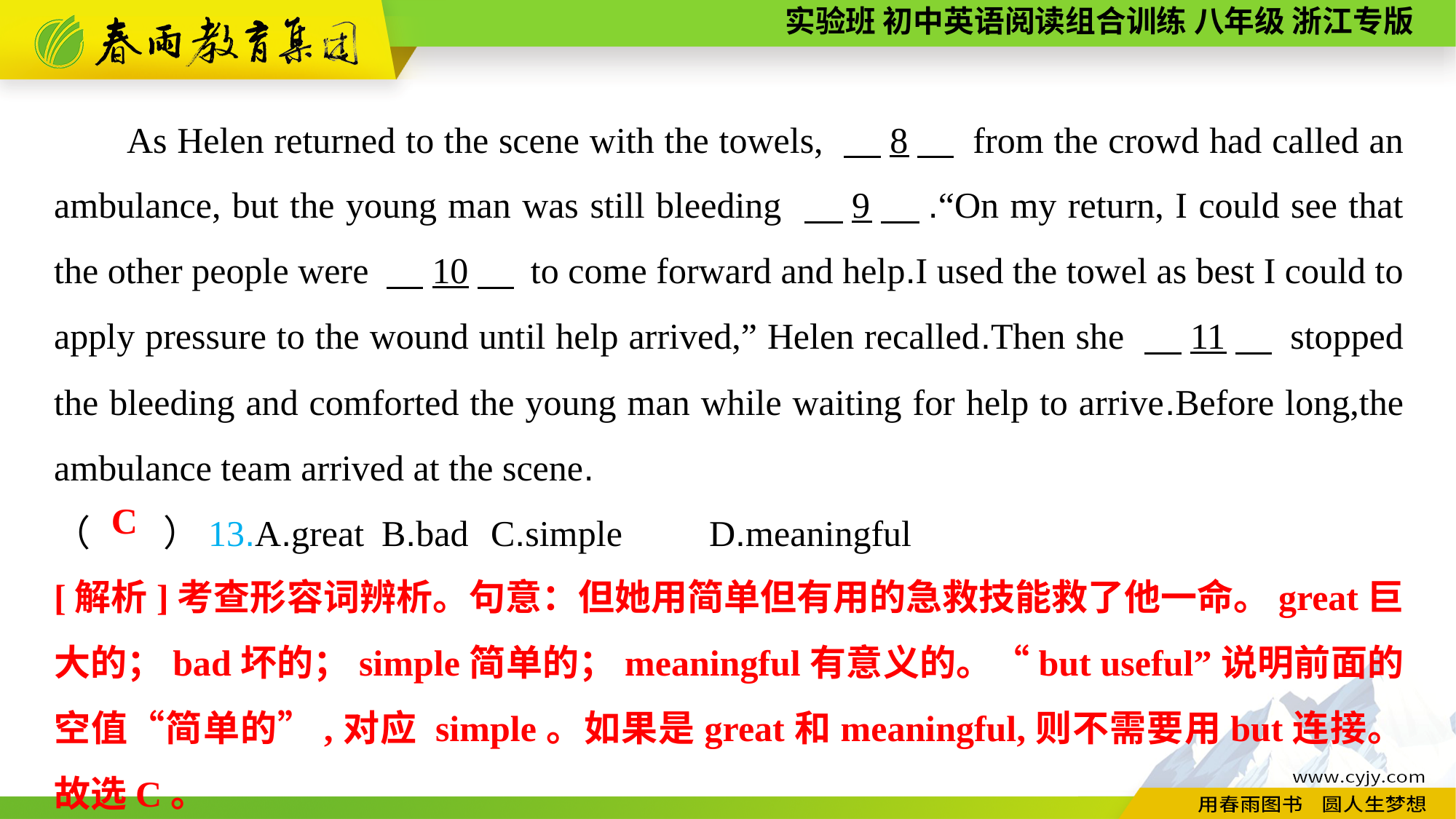

As Helen returned to the scene with the towels, 　8　 from the crowd had called an ambulance, but the young man was still bleeding 　9　.“On my return, I could see that the other people were 　10　 to come forward and help.I used the towel as best I could to apply pressure to the wound until help arrived,” Helen recalled.Then she 　11　 stopped the bleeding and comforted the young man while waiting for help to arrive.Before long,the ambulance team arrived at the scene.
（　　）13.A.great	B.bad	C.simple	D.meaningful
C
[解析]考查形容词辨析。句意：但她用简单但有用的急救技能救了他一命。great巨大的；bad坏的；simple简单的；meaningful有意义的。“but useful”说明前面的空值“简单的”,对应 simple。如果是great和meaningful,则不需要用but连接。故选C。